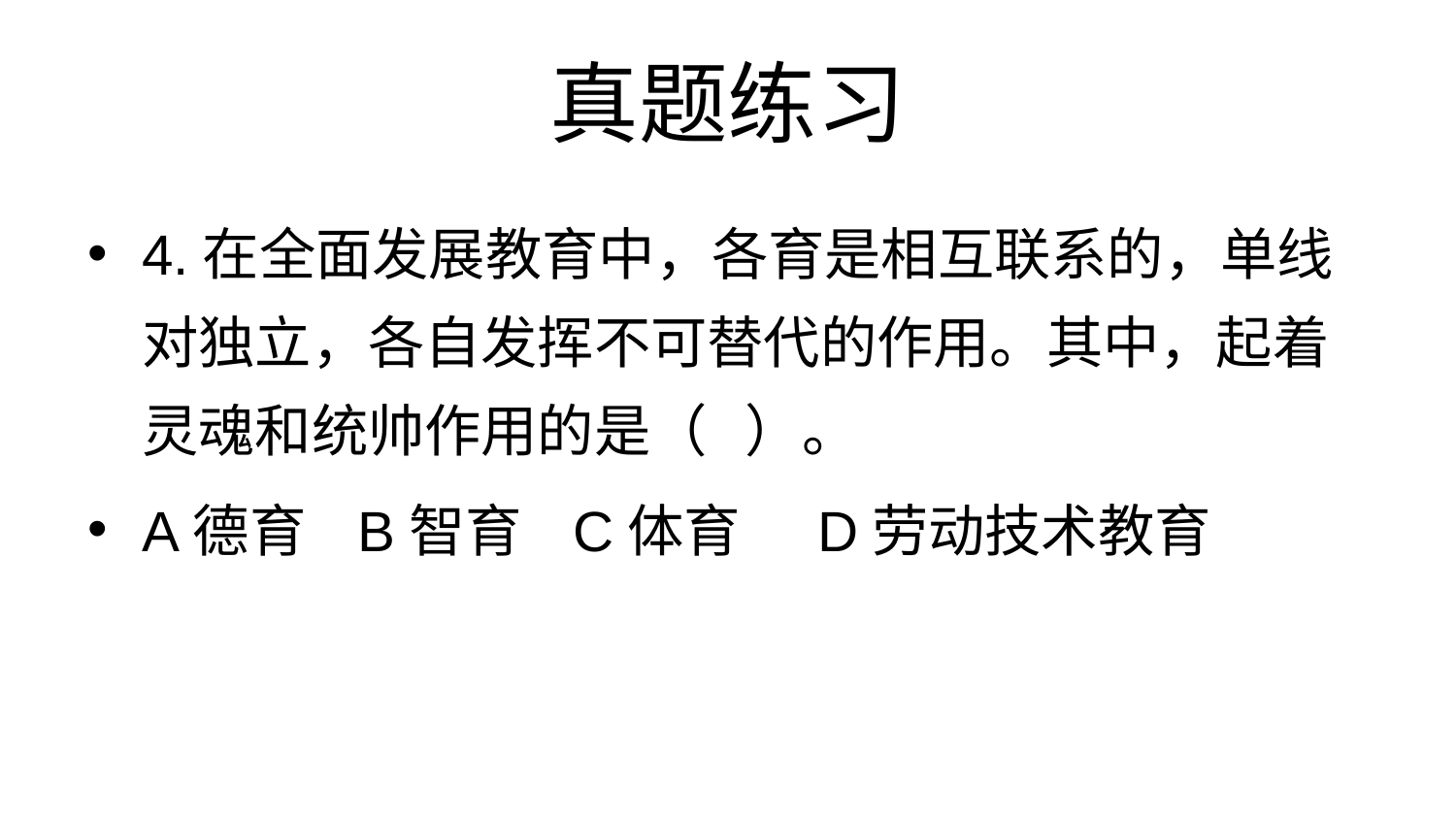

# 真题练习
4.在全面发展教育中，各育是相互联系的，单线对独立，各自发挥不可替代的作用。其中，起着灵魂和统帅作用的是（   ）。
A德育   B智育   C体育     D劳动技术教育